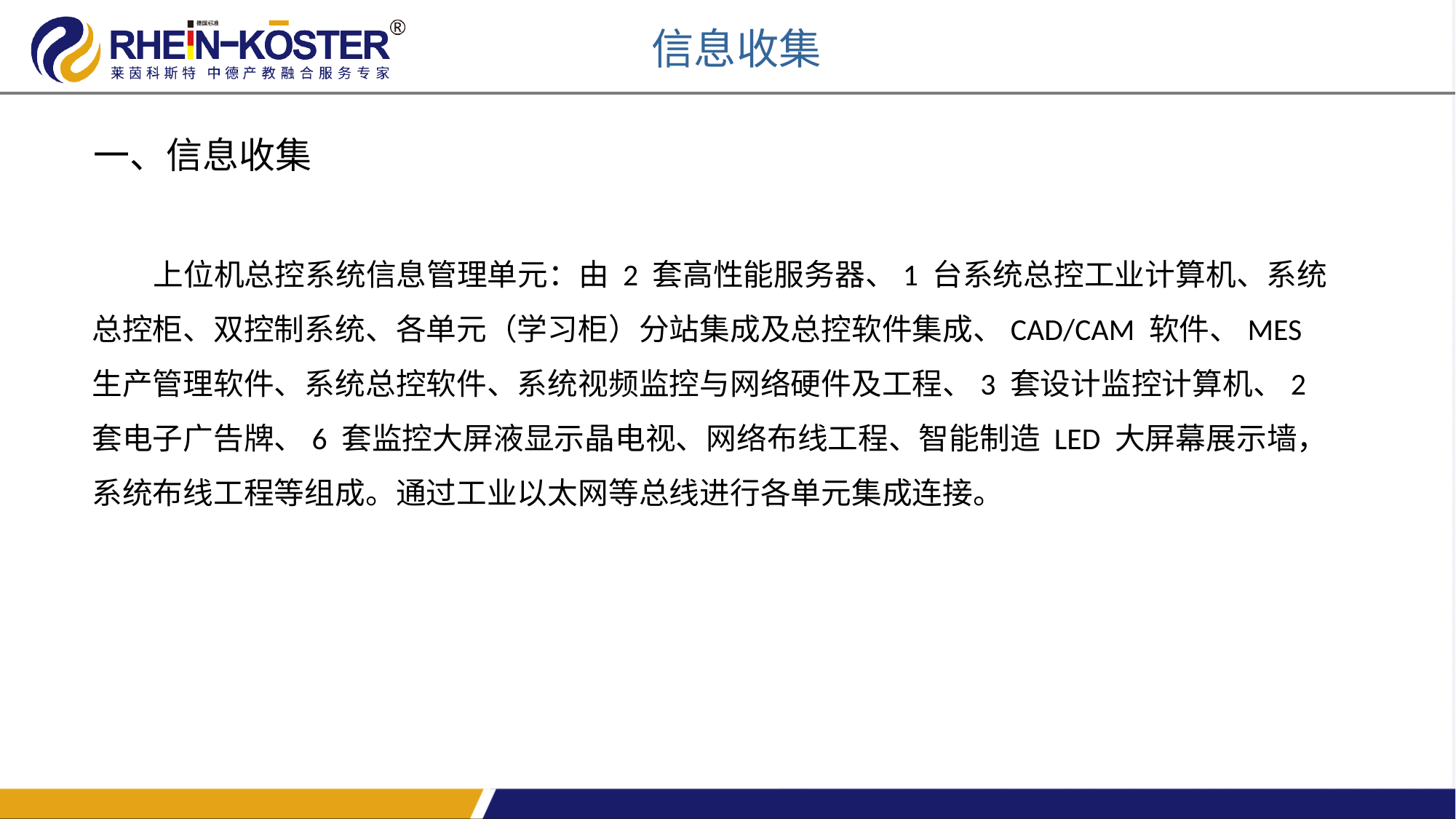

信息收集
一、信息收集
        上位机总控系统信息管理单元：由 2 套高性能服务器、1 台系统总控工业计算机、系统总控柜、双控制系统、各单元（学习柜）分站集成及总控软件集成、CAD/CAM 软件、MES生产管理软件、系统总控软件、系统视频监控与网络硬件及工程、3 套设计监控计算机、2 套电子广告牌、6 套监控大屏液显示晶电视、网络布线工程、智能制造 LED 大屏幕展示墙，系统布线工程等组成。通过工业以太网等总线进行各单元集成连接。